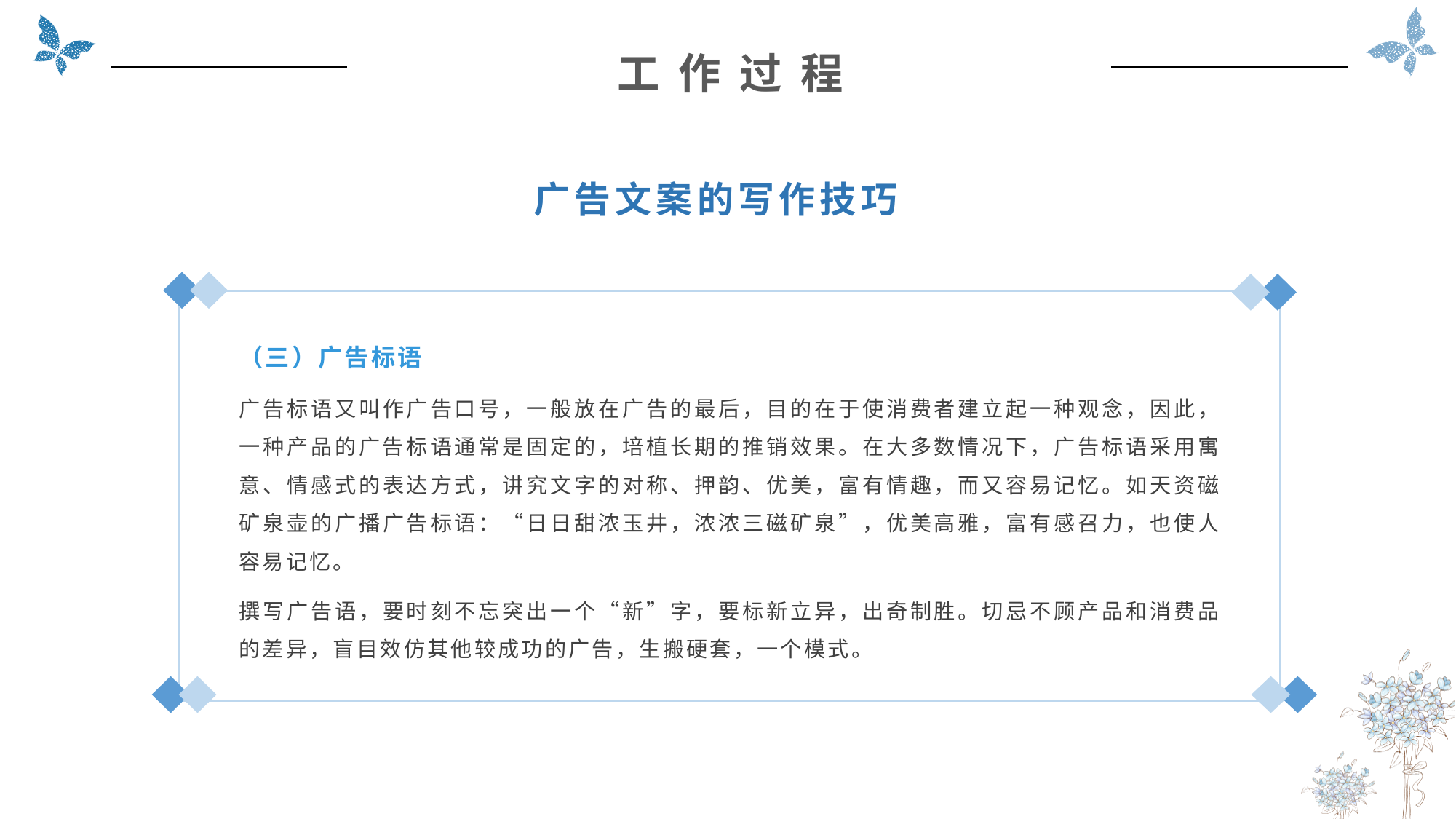

工 作 过 程
广告文案的写作技巧

（三）广告标语
广告标语又叫作广告口号，一般放在广告的最后，目的在于使消费者建立起一种观念，因此，一种产品的广告标语通常是固定的，培植长期的推销效果。在大多数情况下，广告标语采用寓意、情感式的表达方式，讲究文字的对称、押韵、优美，富有情趣，而又容易记忆。如天资磁矿泉壶的广播广告标语：“日日甜浓玉井，浓浓三磁矿泉”，优美高雅，富有感召力，也使人容易记忆。
撰写广告语，要时刻不忘突出一个“新”字，要标新立异，出奇制胜。切忌不顾产品和消费品的差异，盲目效仿其他较成功的广告，生搬硬套，一个模式。